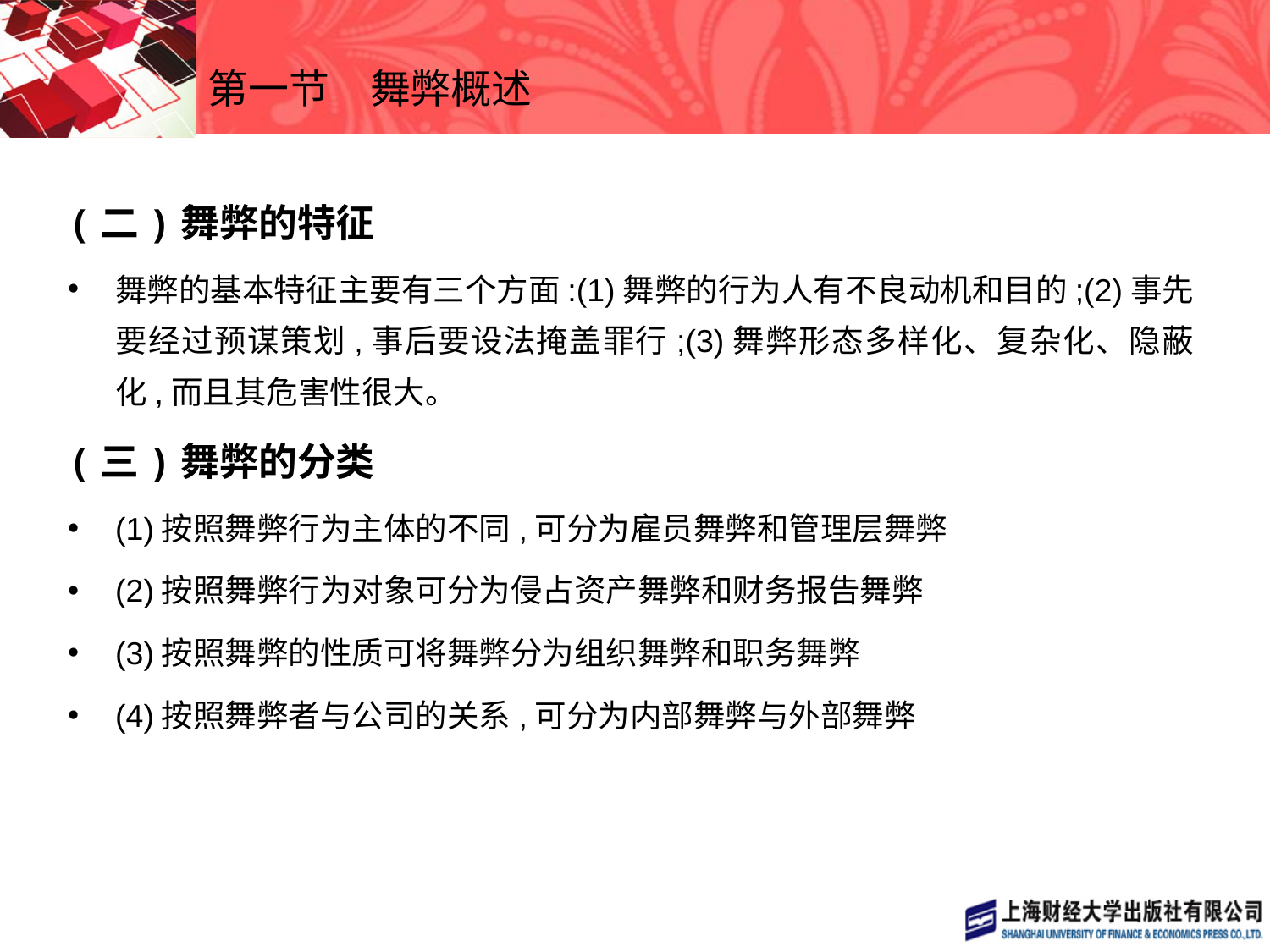

# 第一节　舞弊概述
(二)舞弊的特征
舞弊的基本特征主要有三个方面:(1)舞弊的行为人有不良动机和目的;(2)事先要经过预谋策划,事后要设法掩盖罪行;(3)舞弊形态多样化、复杂化、隐蔽化,而且其危害性很大。
(三)舞弊的分类
(1)按照舞弊行为主体的不同,可分为雇员舞弊和管理层舞弊
(2)按照舞弊行为对象可分为侵占资产舞弊和财务报告舞弊
(3)按照舞弊的性质可将舞弊分为组织舞弊和职务舞弊
(4)按照舞弊者与公司的关系,可分为内部舞弊与外部舞弊